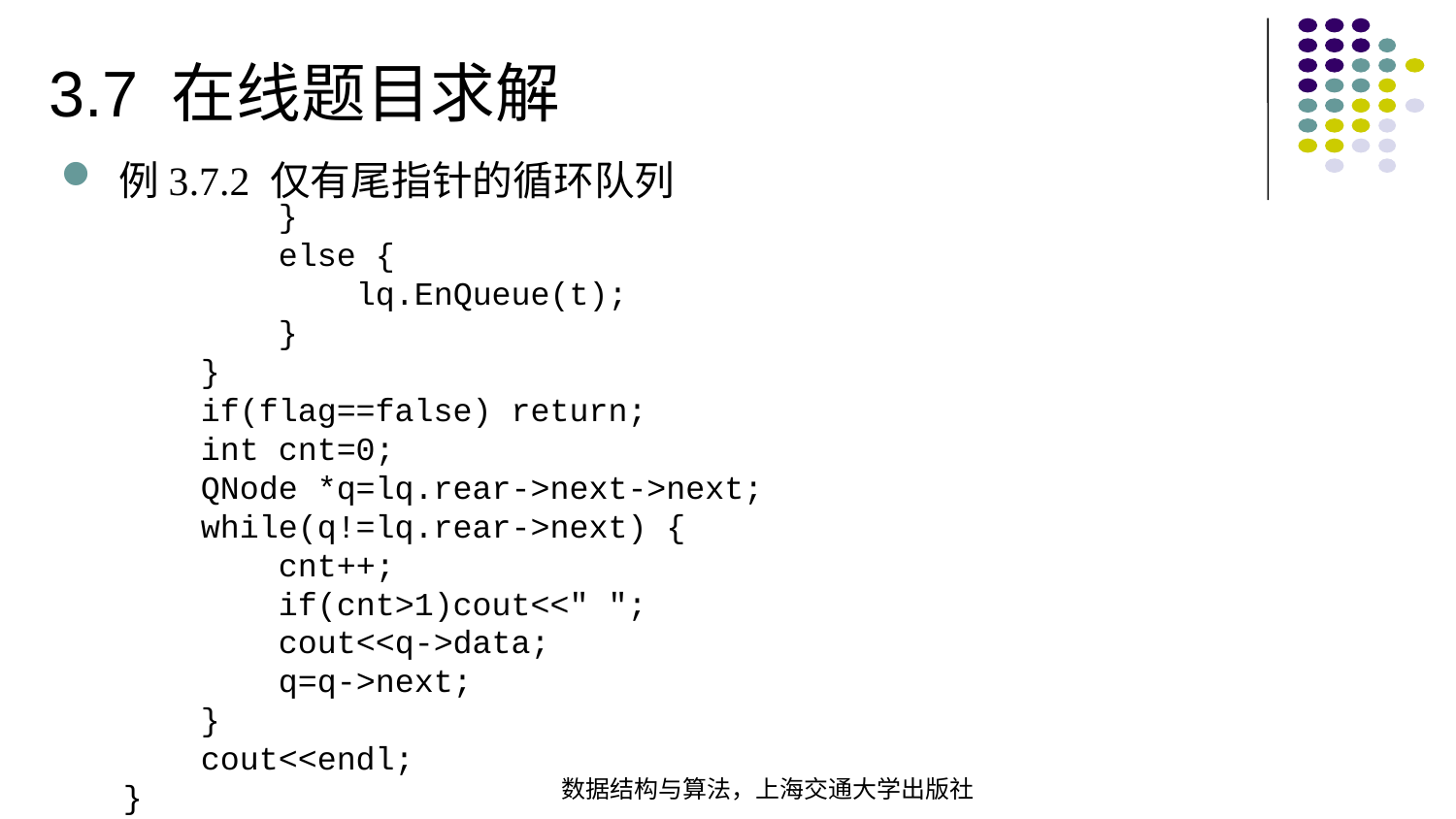

3.7 在线题目求解
例3.7.2 仅有尾指针的循环队列
        }         else {            lq.EnQueue(t);        }    }    if(flag==false) return;    int cnt=0;    QNode *q=lq.rear->next->next;    while(q!=lq.rear->next) {        cnt++;        if(cnt>1)cout<<" ";        cout<<q->data;        q=q->next;    }    cout<<endl;
}